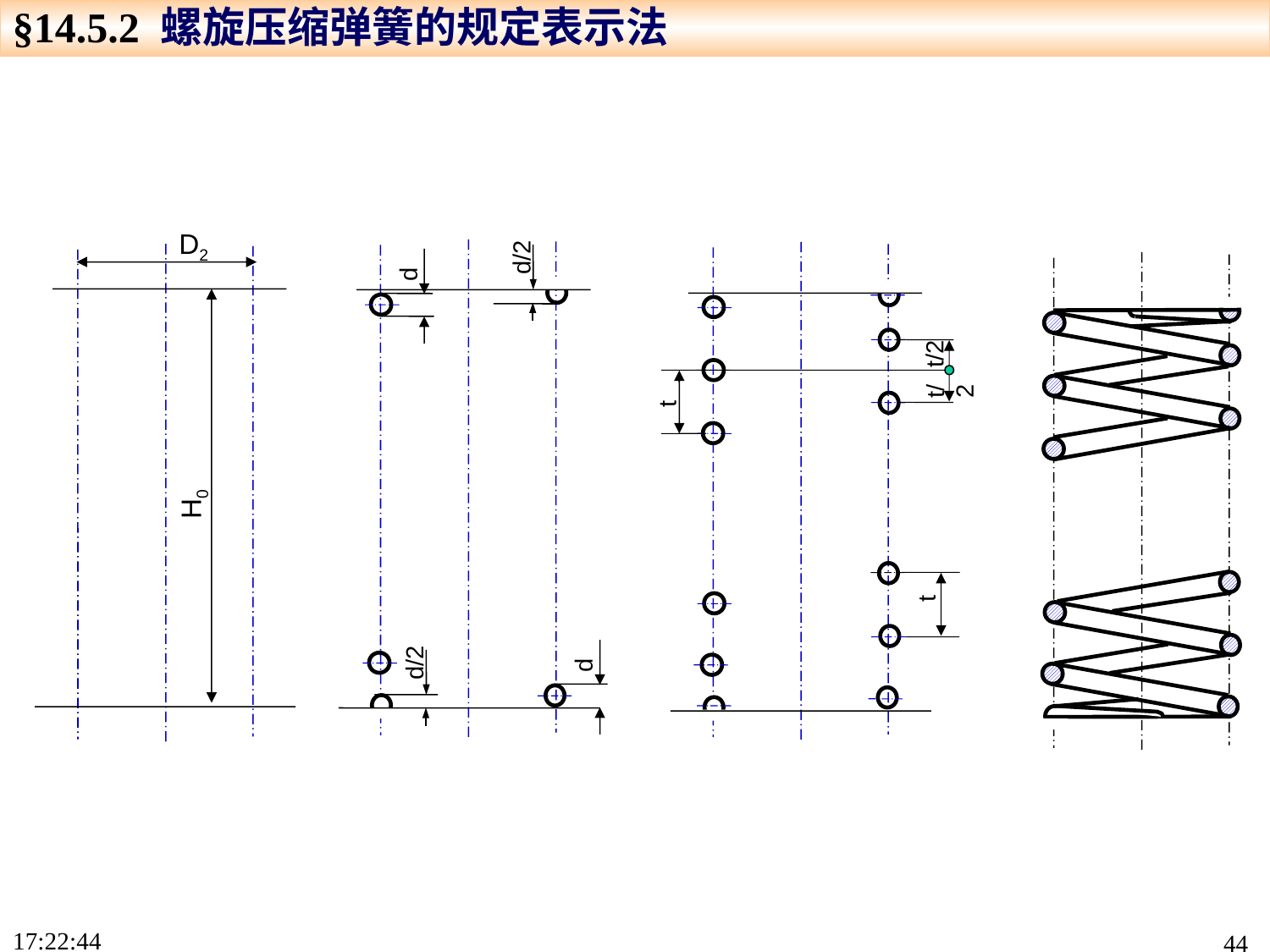

§14.5.2 螺旋压缩弹簧的规定表示法
d/2

d

d/2

d

D2

H0

t/2

t/2

t

t

17:22:44
44